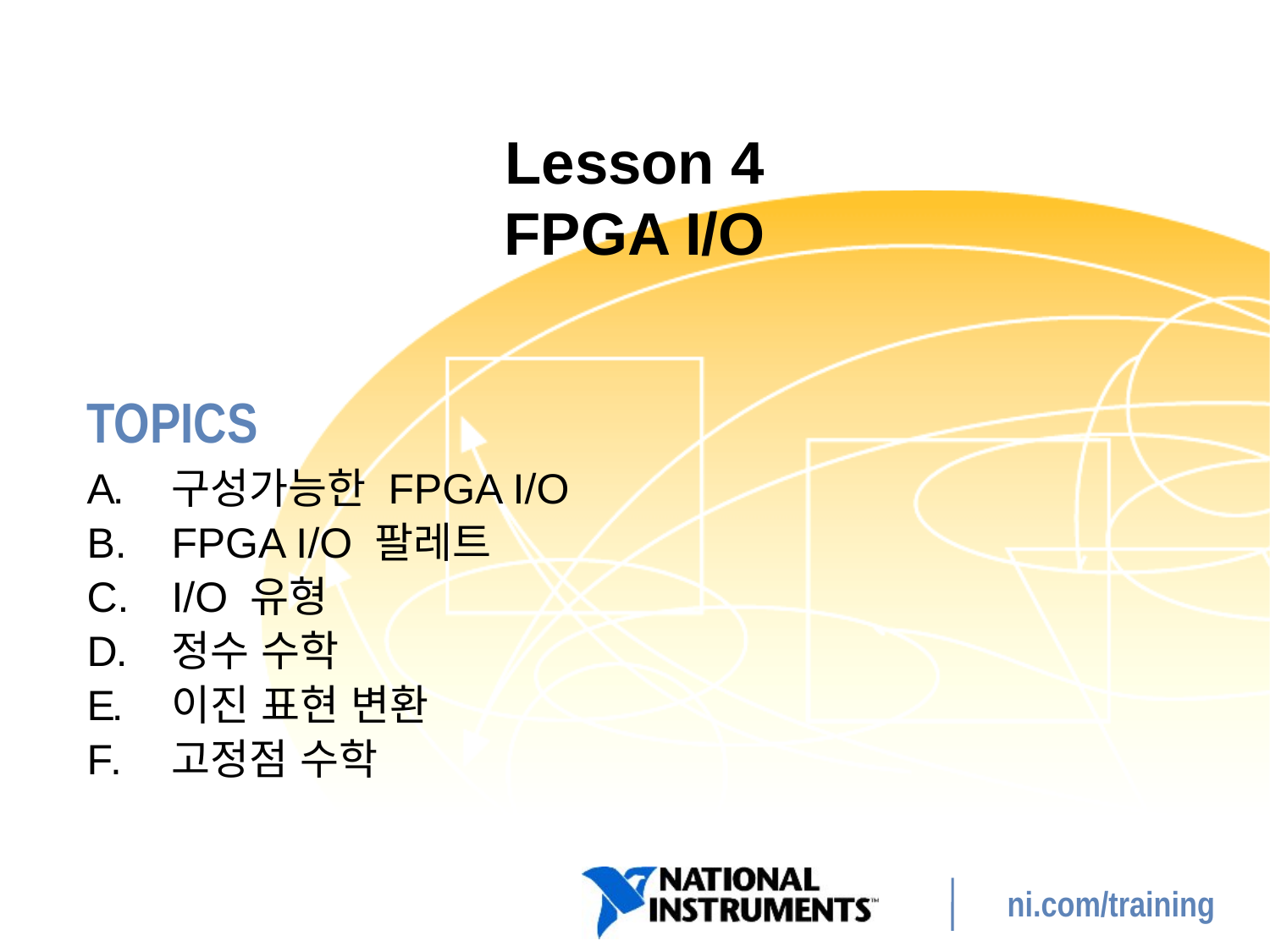

# Lesson 4 FPGA I/O
구성가능한 FPGA I/O
FPGA I/O 팔레트
I/O 유형
정수 수학
이진 표현 변환
고정점 수학